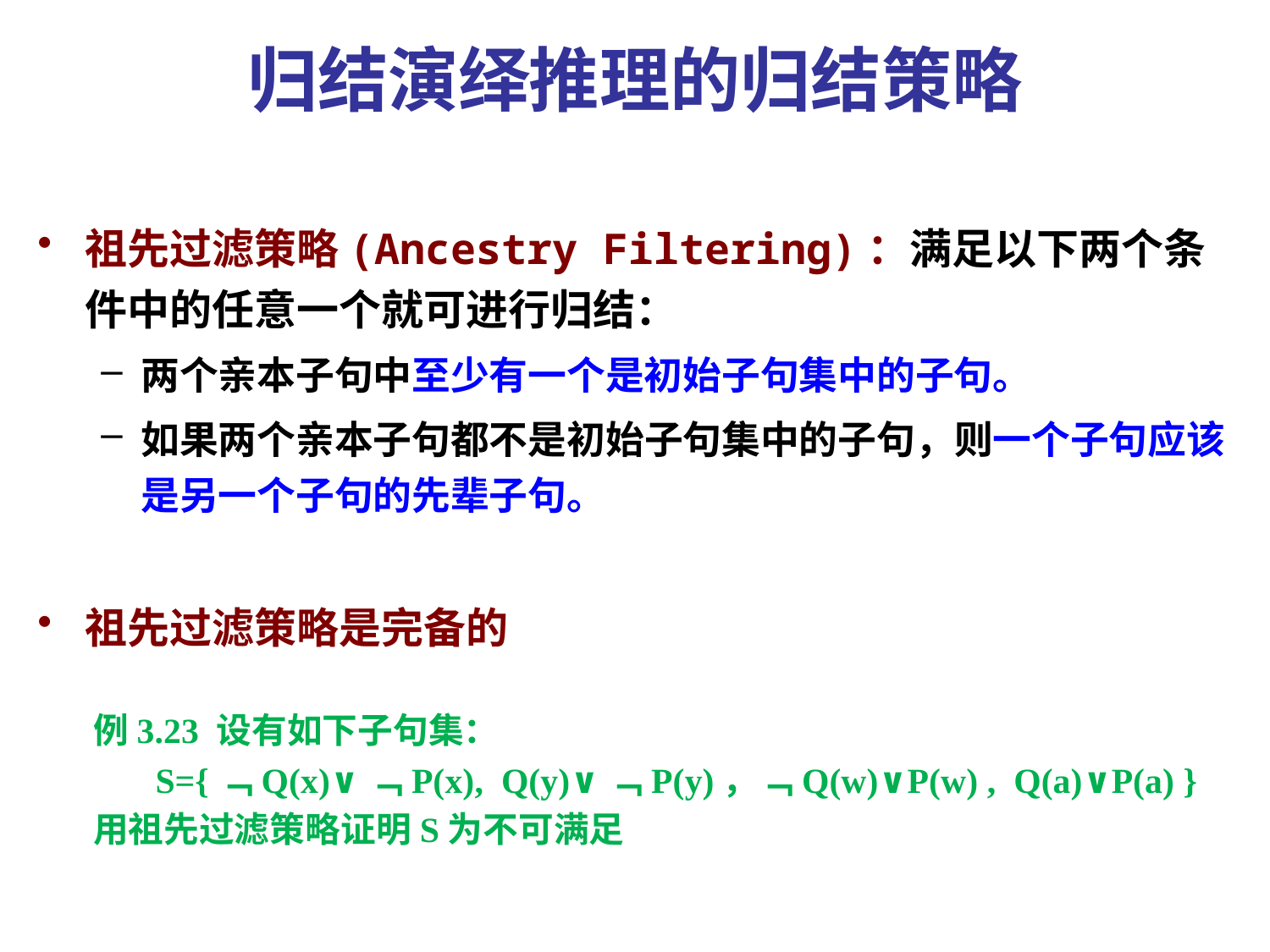

# 归结演绎推理的归结策略
祖先过滤策略(Ancestry Filtering)：满足以下两个条件中的任意一个就可进行归结：
两个亲本子句中至少有一个是初始子句集中的子句。
如果两个亲本子句都不是初始子句集中的子句，则一个子句应该是另一个子句的先辈子句。

祖先过滤策略是完备的

例3.23 设有如下子句集：
       S={﹁Q(x)∨﹁P(x),  Q(y)∨﹁P(y)，﹁Q(w)∨P(w) ,  Q(a)∨P(a) }
用祖先过滤策略证明S为不可满足